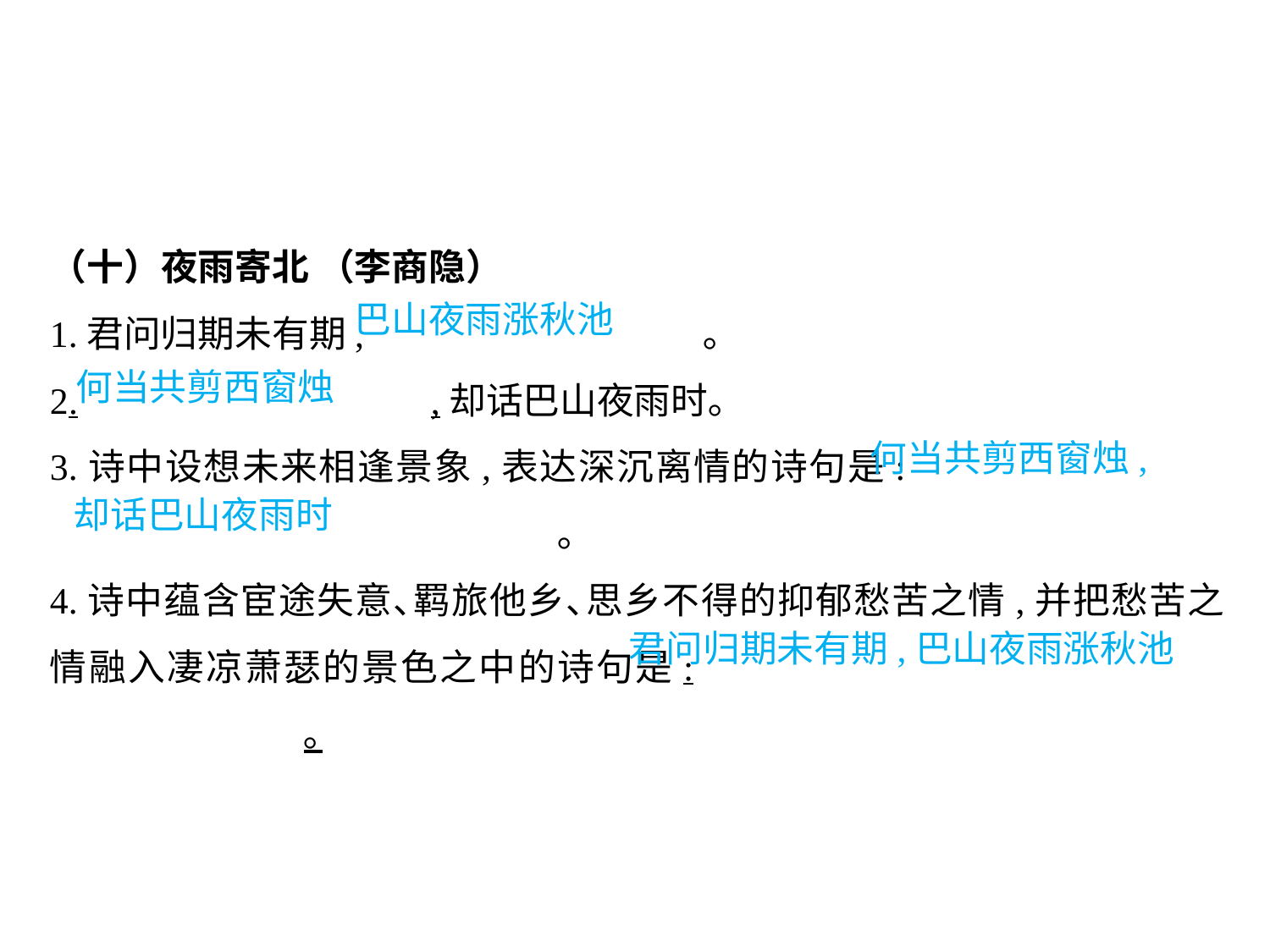

（十）夜雨寄北 （李商隐）
1.君问归期未有期,			 ｡
2.			,却话巴山夜雨时｡
3.诗中设想未来相逢景象,表达深沉离情的诗句是:							｡
4.诗中蕴含宦途失意､羁旅他乡､思乡不得的抑郁愁苦之情,并把愁苦之情融入凄凉萧瑟的景色之中的诗句是:							｡
巴山夜雨涨秋池
何当共剪西窗烛
何当共剪西窗烛,
却话巴山夜雨时
君问归期未有期,巴山夜雨涨秋池